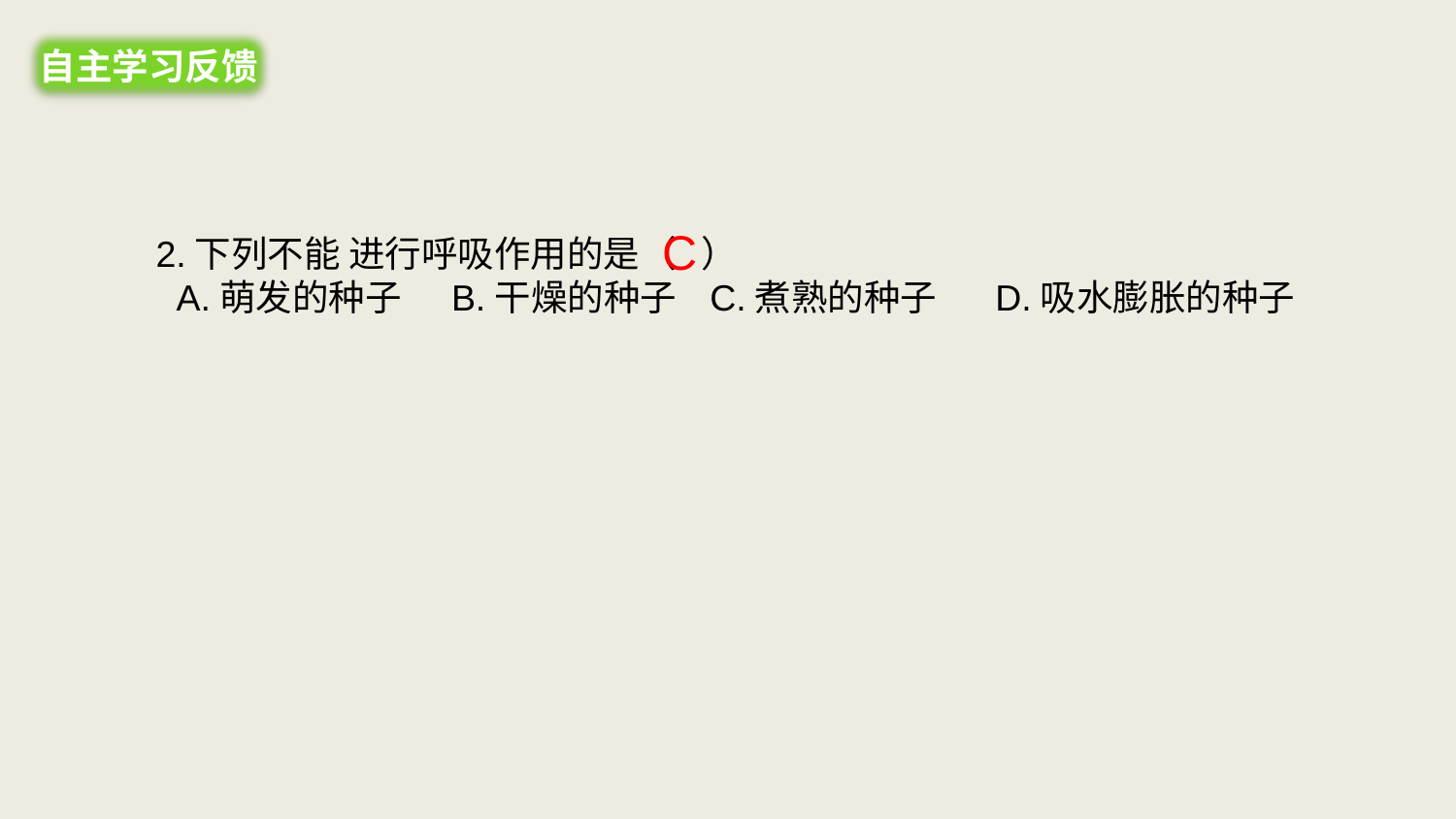

自主学习反馈
C
2.下列不能 进行呼吸作用的是（   ）
  A.萌发的种子     B.干燥的种子   C.煮熟的种子      D.吸水膨胀的种子